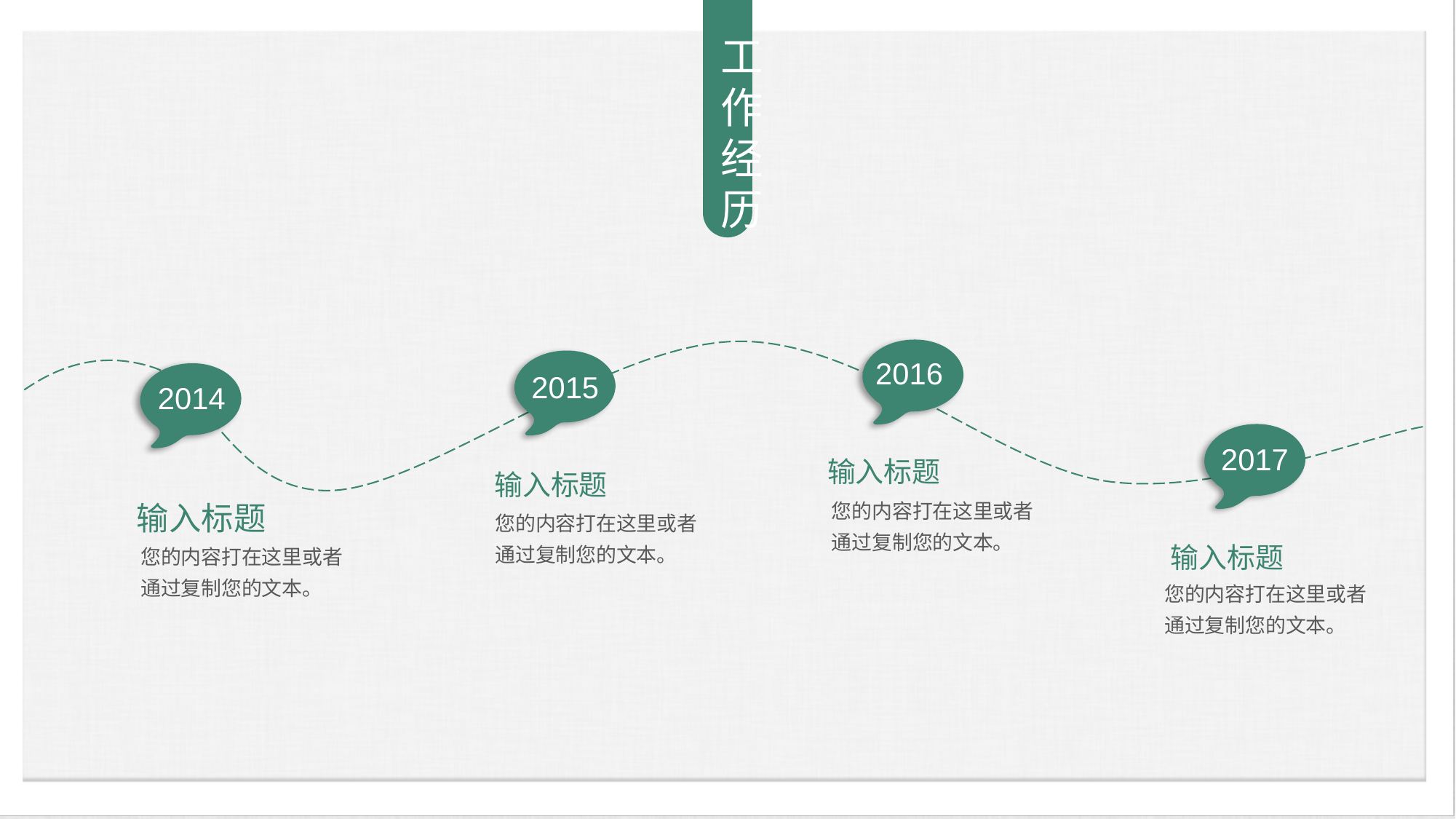

工
作经历
https://www.ypppt.com/

2016

2015
2014

2017
输入标题
输入标题
您的内容打在这里或者通过复制您的文本。
输入标题
您的内容打在这里或者通过复制您的文本。
您的内容打在这里或者通过复制您的文本。
输入标题
您的内容打在这里或者通过复制您的文本。